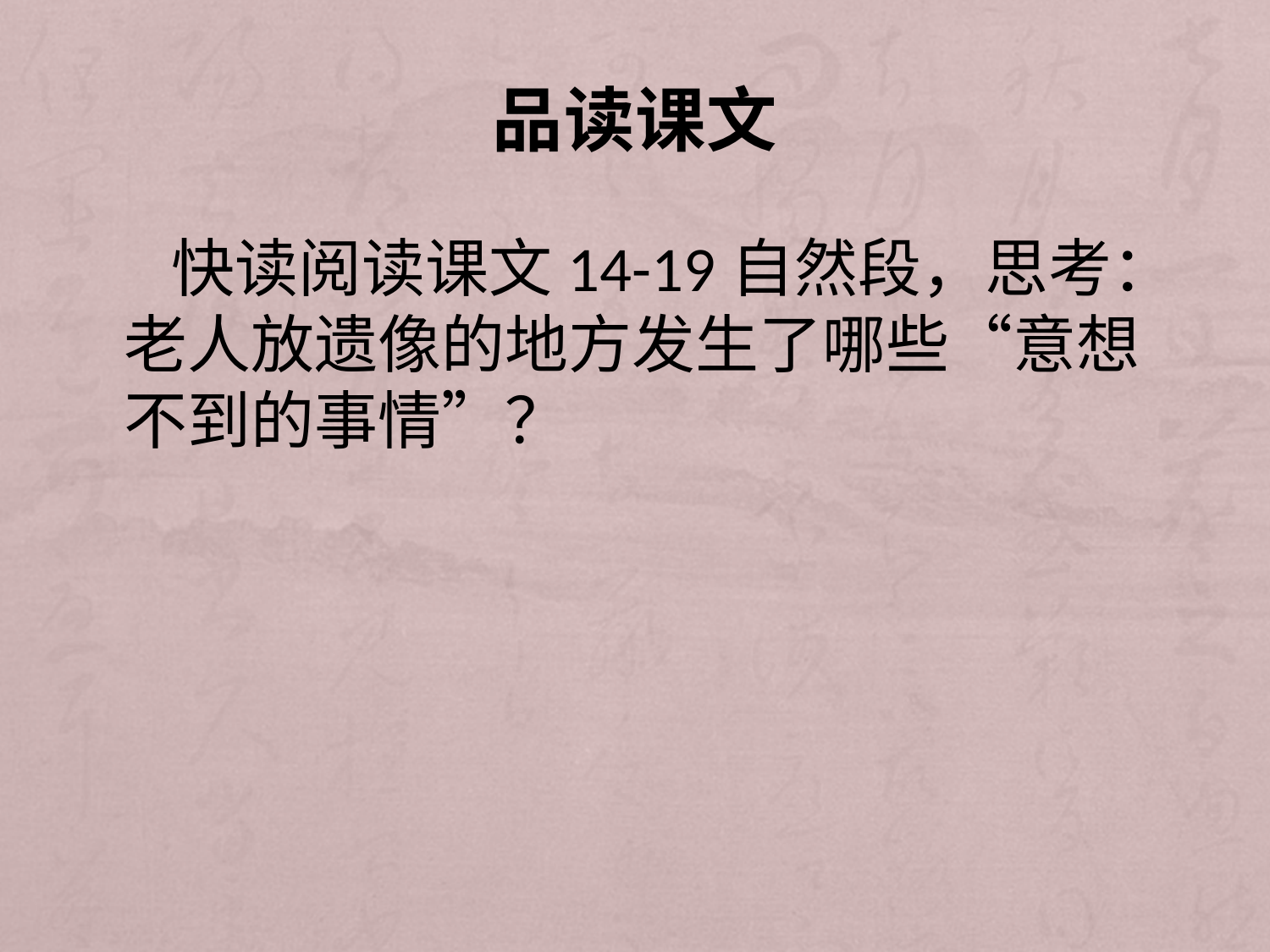

# 品读课文
快读阅读课文14-19自然段，思考：老人放遗像的地方发生了哪些“意想不到的事情”？